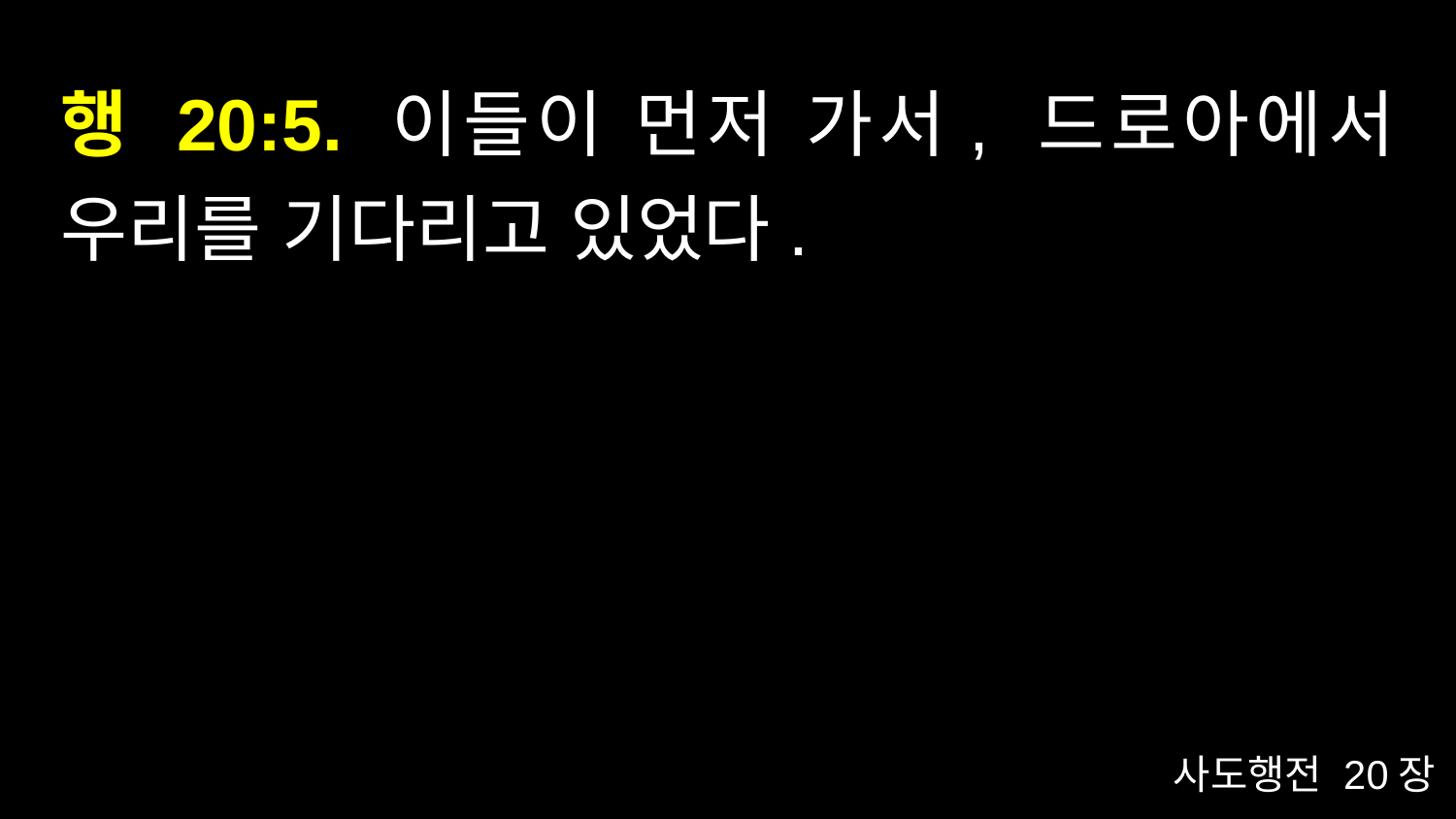

# 행 20:5. 이들이 먼저 가서, 드로아에서 우리를 기다리고 있었다.
사도행전 20장